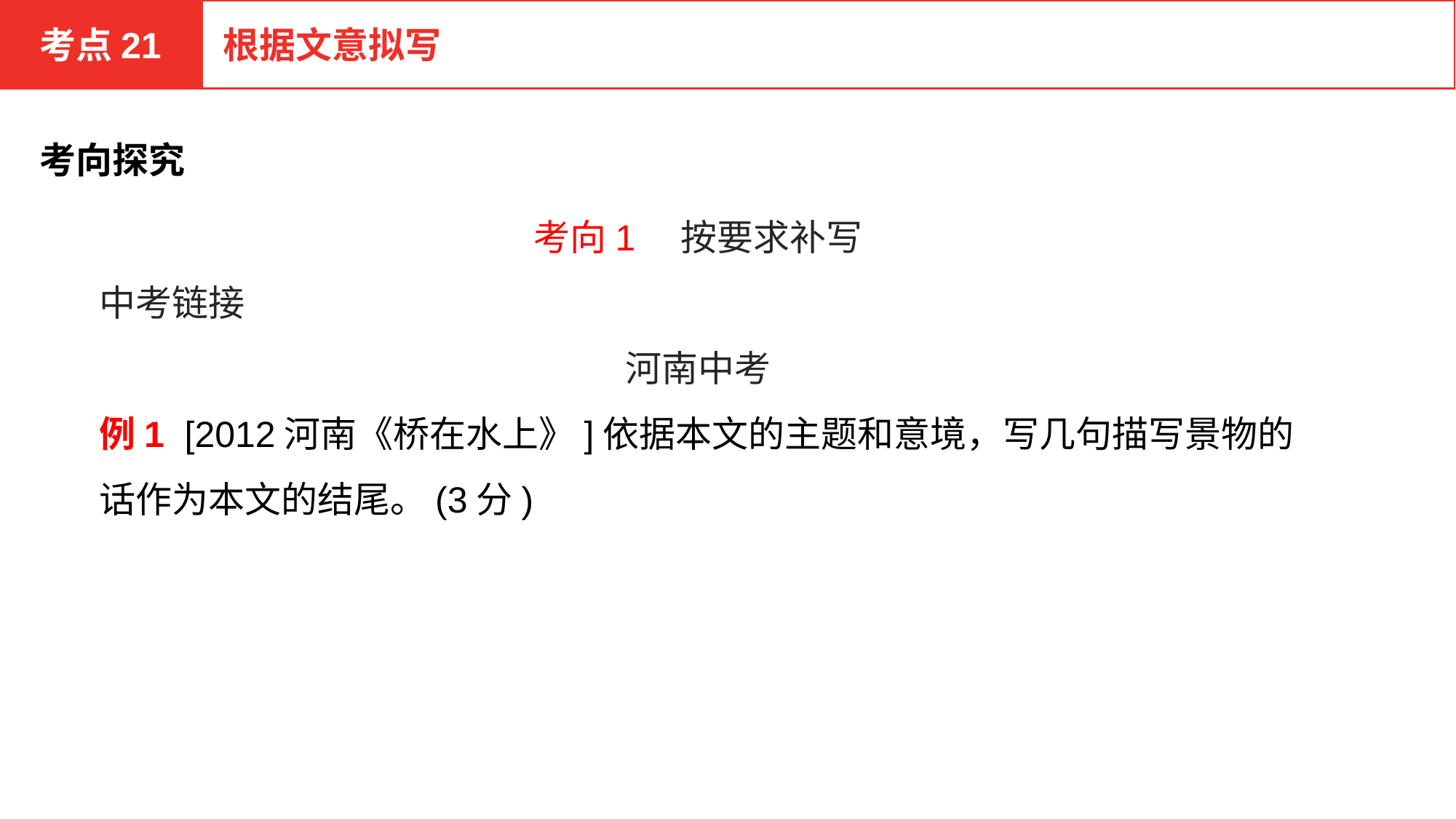

考点21
根据文意拟写
考向探究
考向1　按要求补写
中考链接
河南中考
例1  [2012河南《桥在水上》]依据本文的主题和意境，写几句描写景物的话作为本文的结尾。(3分)